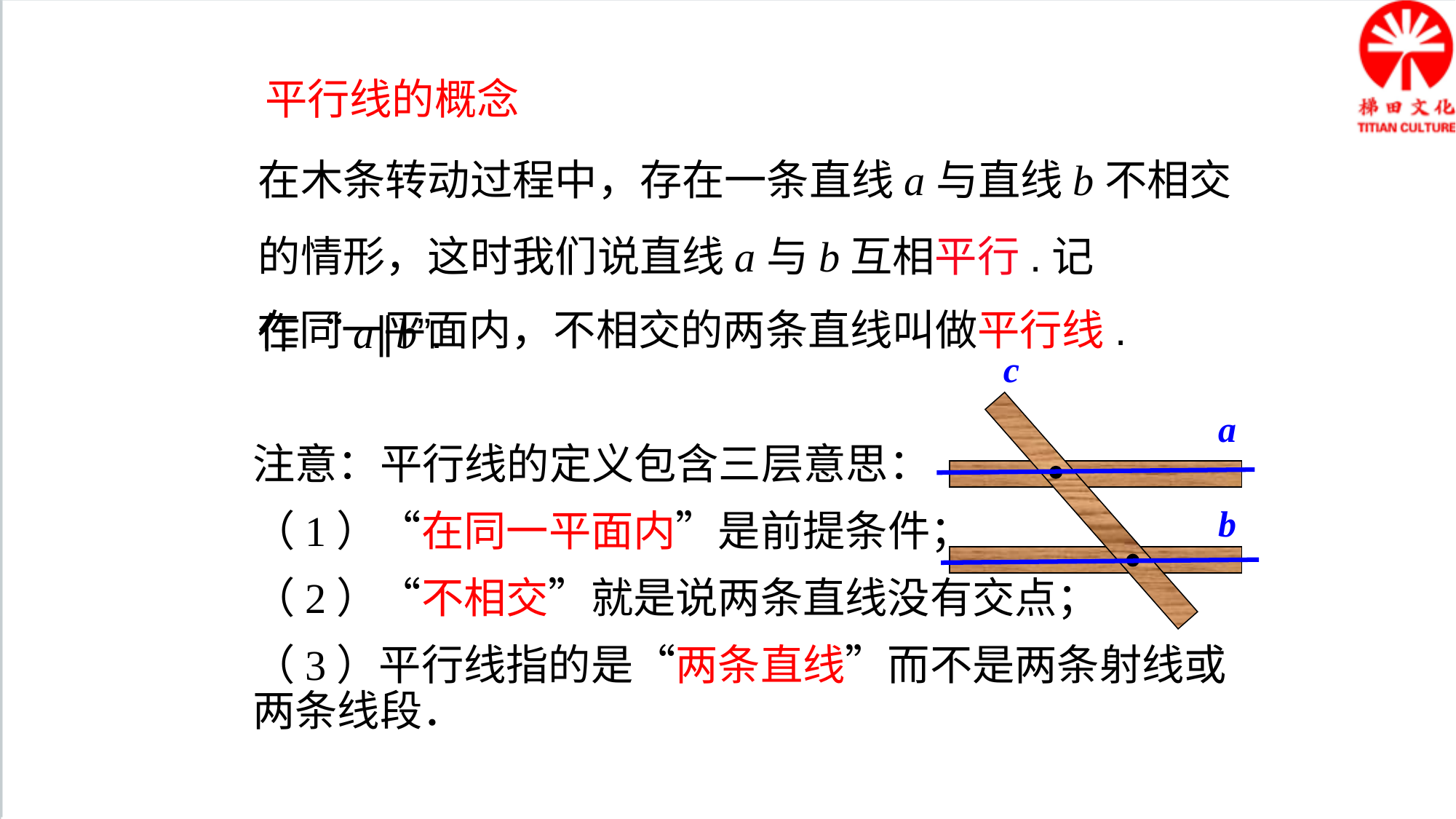

平行线的概念
在木条转动过程中，存在一条直线a与直线b不相交的情形，这时我们说直线a与b互相平行.记作“a∥b”.
在同一平面内，不相交的两条直线叫做平行线.
c

a

b

注意：平行线的定义包含三层意思：
（1）“在同一平面内”是前提条件；
（2）“不相交”就是说两条直线没有交点；
（3）平行线指的是“两条直线”而不是两条射线或两条线段．